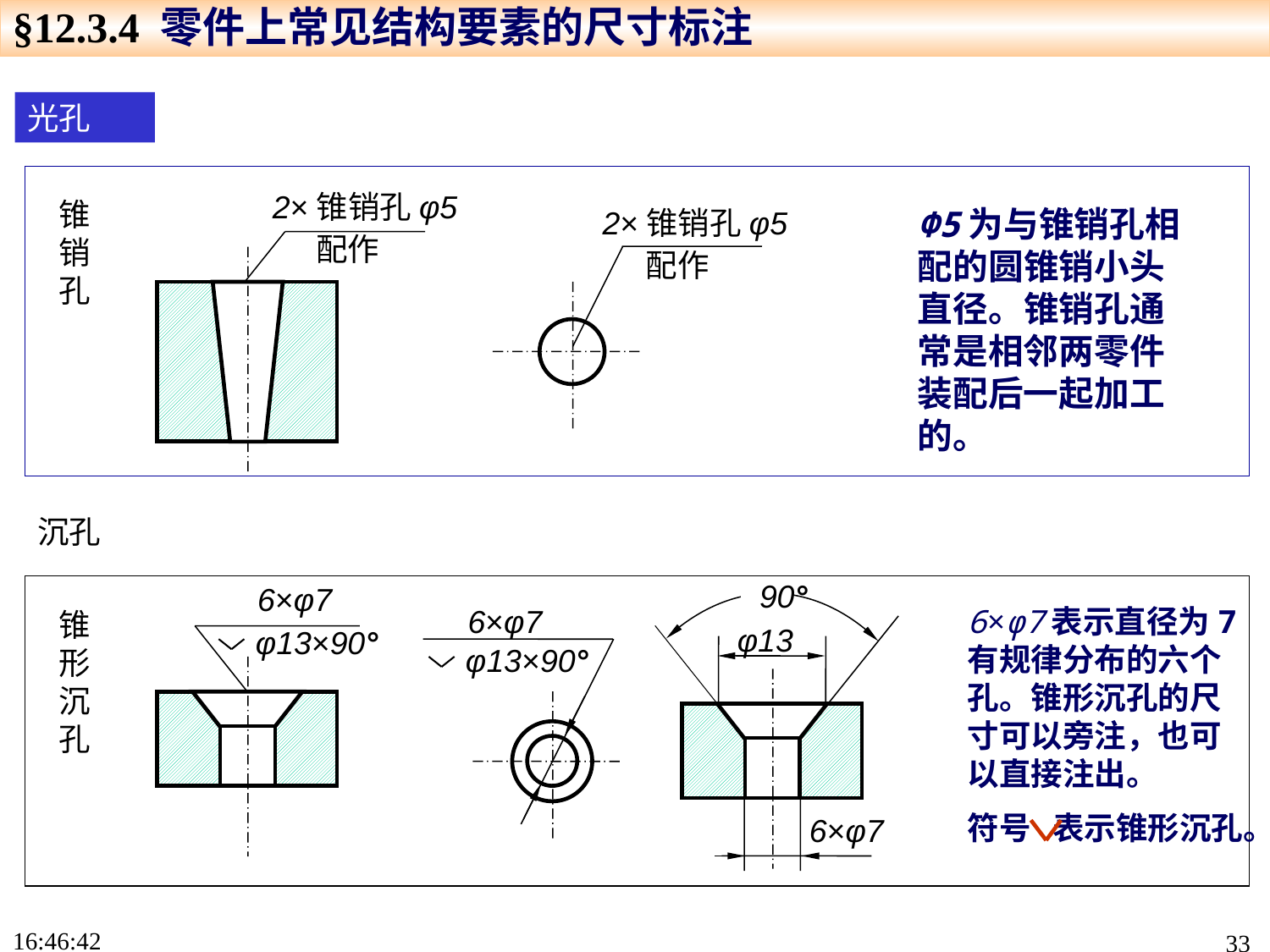

§12.3.4 零件上常见结构要素的尺寸标注
光孔

2×锥销孔φ5
配作
锥销孔
2×锥销孔φ5
配作

Φ5为与锥销孔相配的圆锥销小头直径。锥销孔通常是相邻两零件装配后一起加工的。

沉孔

90°

φ13

6×φ7
6×φ7
φ13×90°

6×φ7
φ13×90°

锥形沉孔
6×φ7表示直径为7 有规律分布的六个孔。锥形沉孔的尺寸可以旁注，也可以直接注出。
符号   表示锥形沉孔。

16:46:42
33